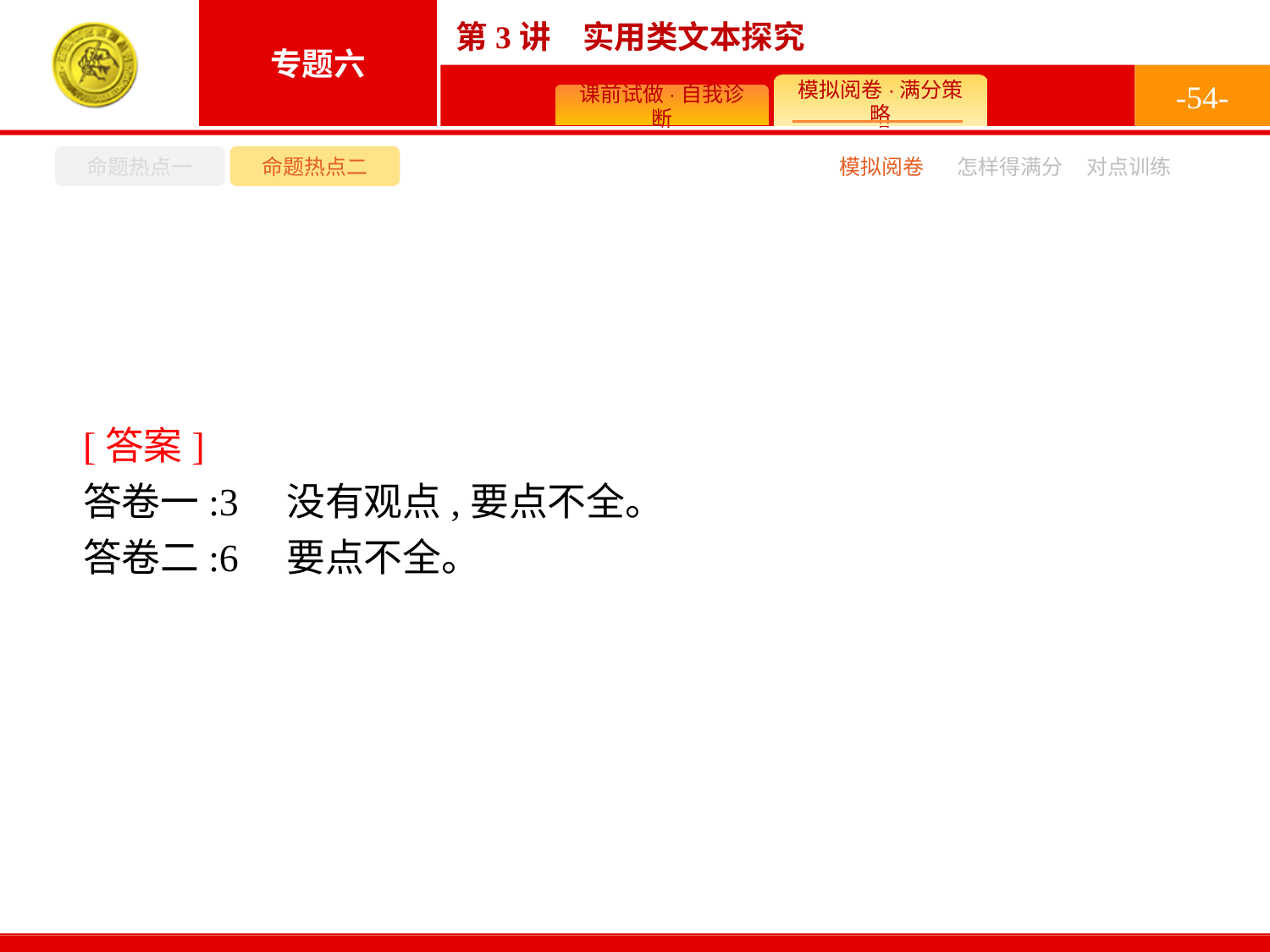

-54-
命题热点一
命题热点二
怎样得满分
模拟阅卷
对点训练
[答案]
答卷一:3　没有观点,要点不全。
答卷二:6　要点不全。